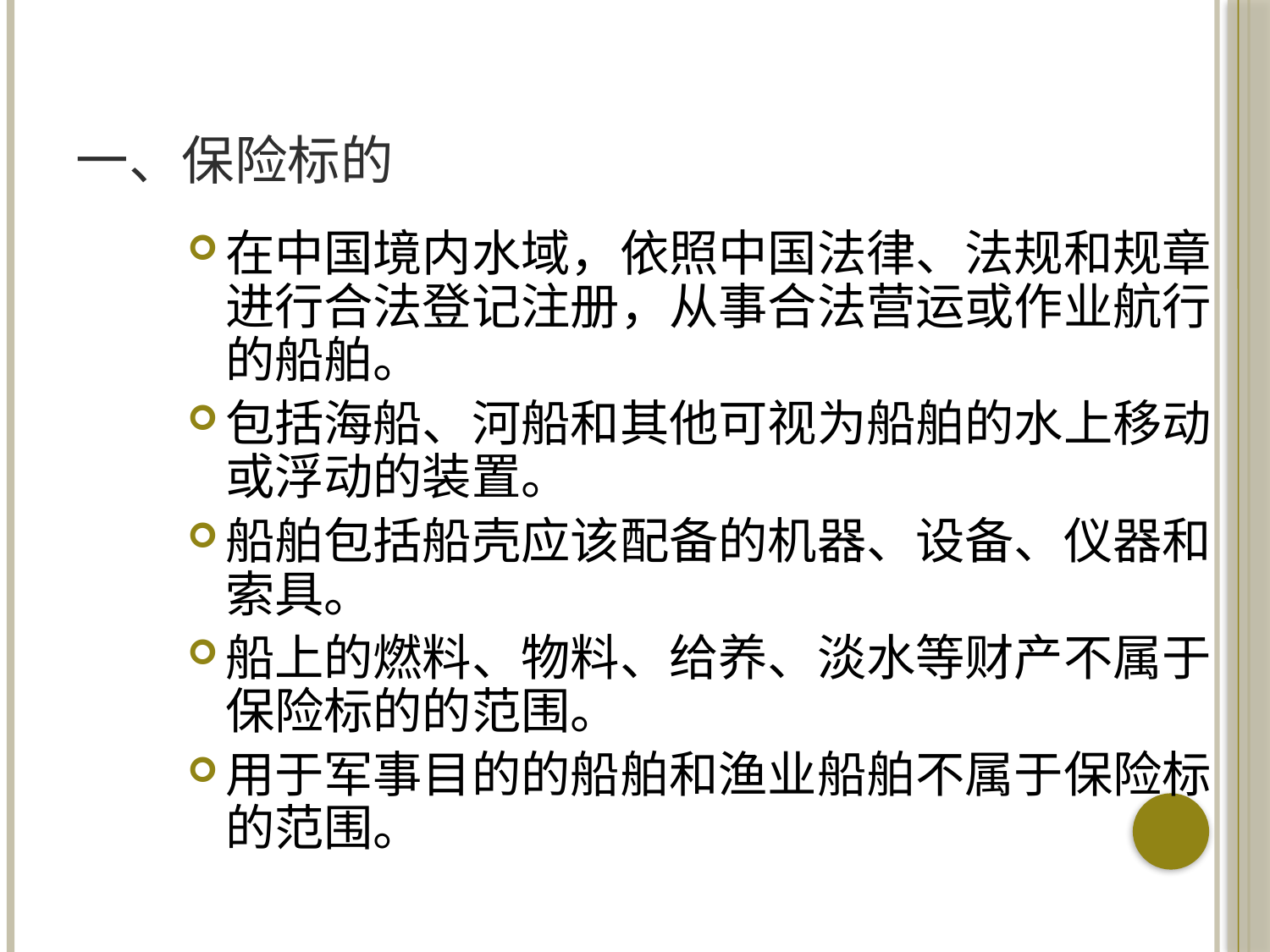

# 一、保险标的
在中国境内水域，依照中国法律、法规和规章进行合法登记注册，从事合法营运或作业航行的船舶。
包括海船、河船和其他可视为船舶的水上移动或浮动的装置。
船舶包括船壳应该配备的机器、设备、仪器和索具。
船上的燃料、物料、给养、淡水等财产不属于保险标的的范围。
用于军事目的的船舶和渔业船舶不属于保险标的范围。